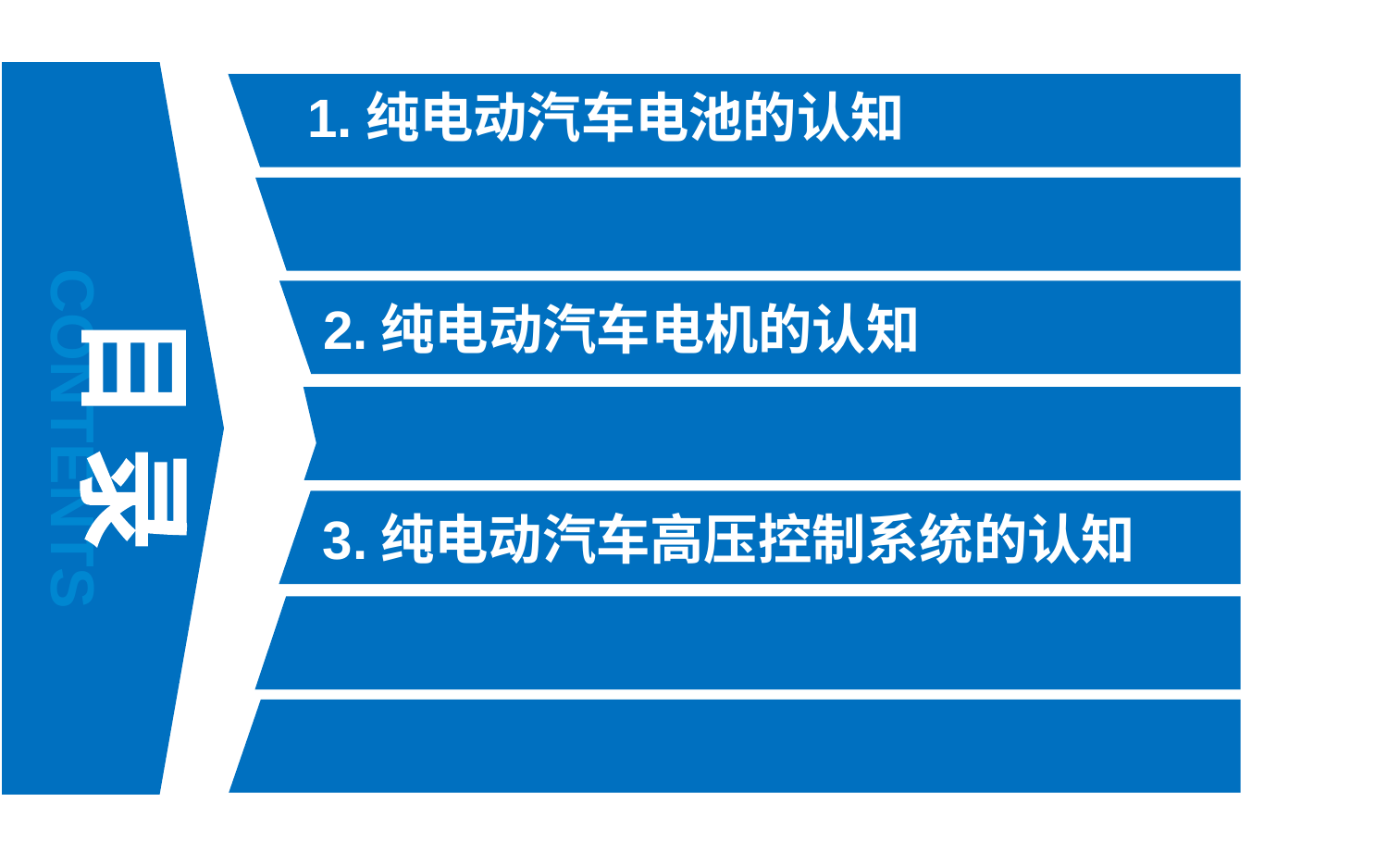

1.纯电动汽车电池的认知

  2.纯电动汽车电机的认知
目 录

CONTENTS
  3.纯电动汽车高压控制系统的认知